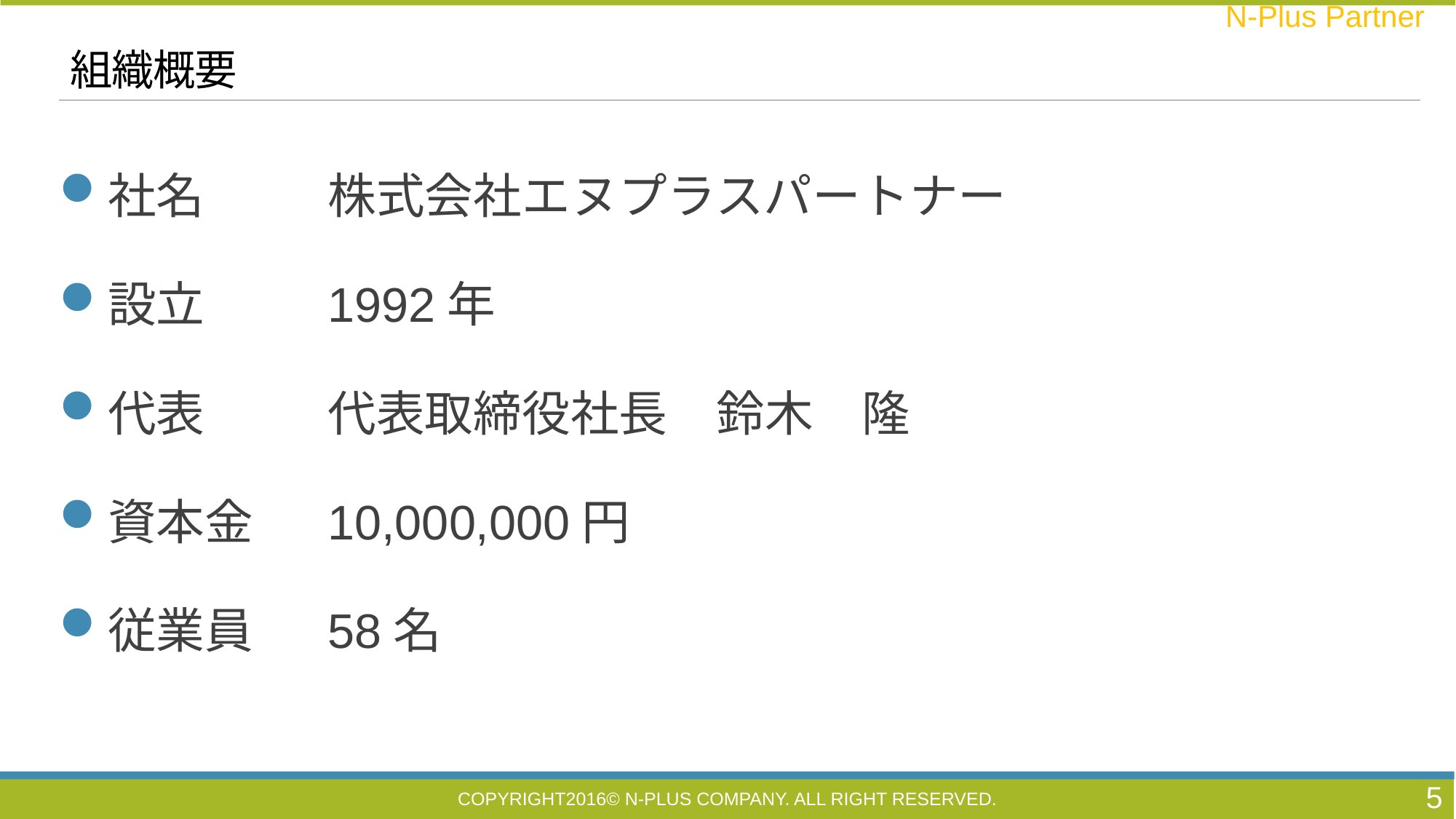

# 組織概要
社名	株式会社エヌプラスパートナー
設立	1992年
代表	代表取締役社長　鈴木　隆
資本金	10,000,000円
従業員	58名
5
Copyright2016© N-Plus Company. All right reserved.